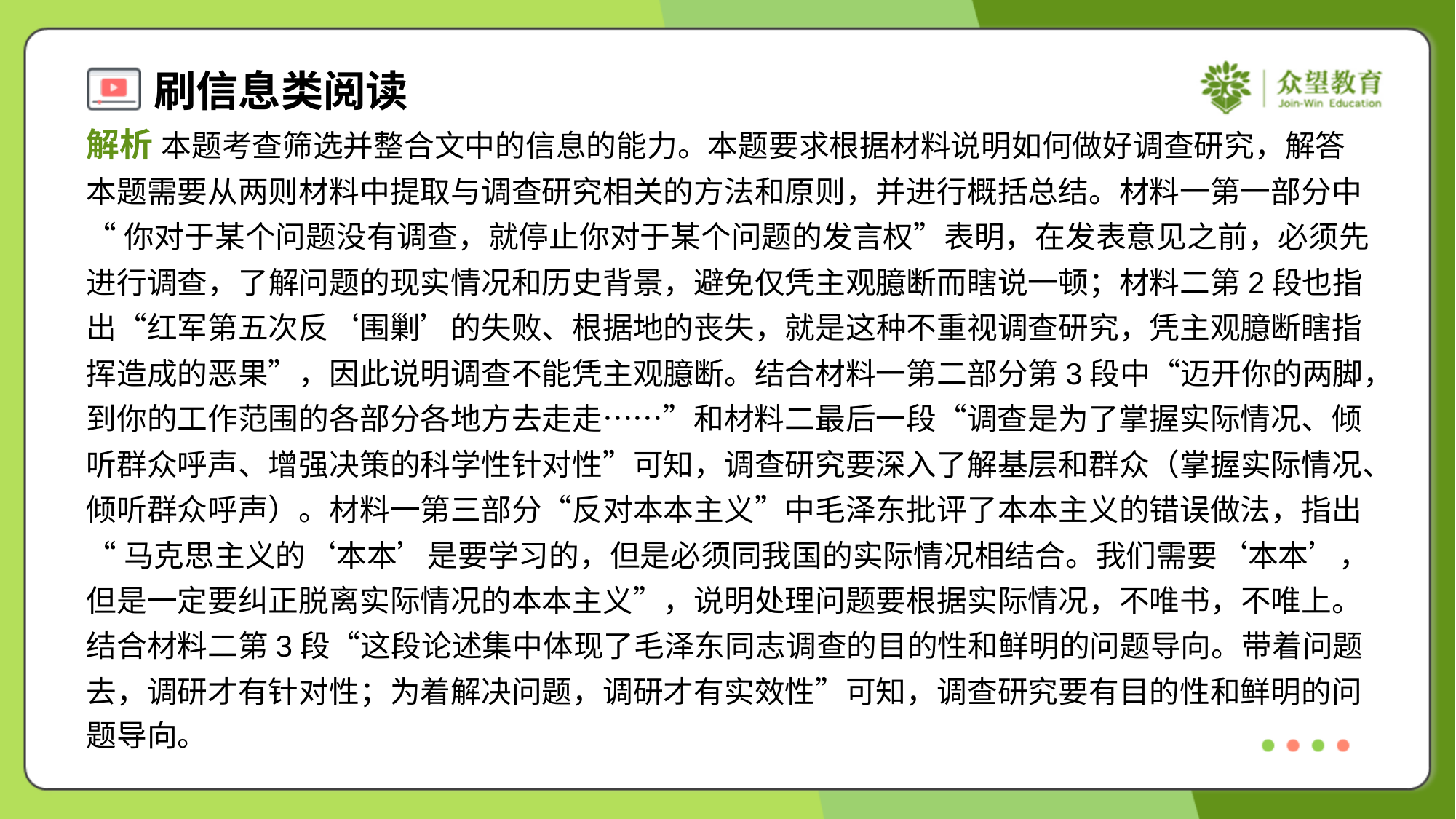

解析 本题考查筛选并整合文中的信息的能力。本题要求根据材料说明如何做好调查研究，解答
本题需要从两则材料中提取与调查研究相关的方法和原则，并进行概括总结。材料一第一部分中
“你对于某个问题没有调查，就停止你对于某个问题的发言权”表明，在发表意见之前，必须先
进行调查，了解问题的现实情况和历史背景，避免仅凭主观臆断而瞎说一顿；材料二第2段也指
出“红军第五次反‘围剿’的失败、根据地的丧失，就是这种不重视调查研究，凭主观臆断瞎指
挥造成的恶果”，因此说明调查不能凭主观臆断。结合材料一第二部分第3段中“迈开你的两脚，
到你的工作范围的各部分各地方去走走……”和材料二最后一段“调查是为了掌握实际情况、倾
听群众呼声、增强决策的科学性针对性”可知，调查研究要深入了解基层和群众（掌握实际情况、
倾听群众呼声）。材料一第三部分“反对本本主义”中毛泽东批评了本本主义的错误做法，指出
“马克思主义的‘本本’是要学习的，但是必须同我国的实际情况相结合。我们需要‘本本’，
但是一定要纠正脱离实际情况的本本主义”，说明处理问题要根据实际情况，不唯书，不唯上。
结合材料二第3段“这段论述集中体现了毛泽东同志调查的目的性和鲜明的问题导向。带着问题
去，调研才有针对性；为着解决问题，调研才有实效性”可知，调查研究要有目的性和鲜明的问
题导向。